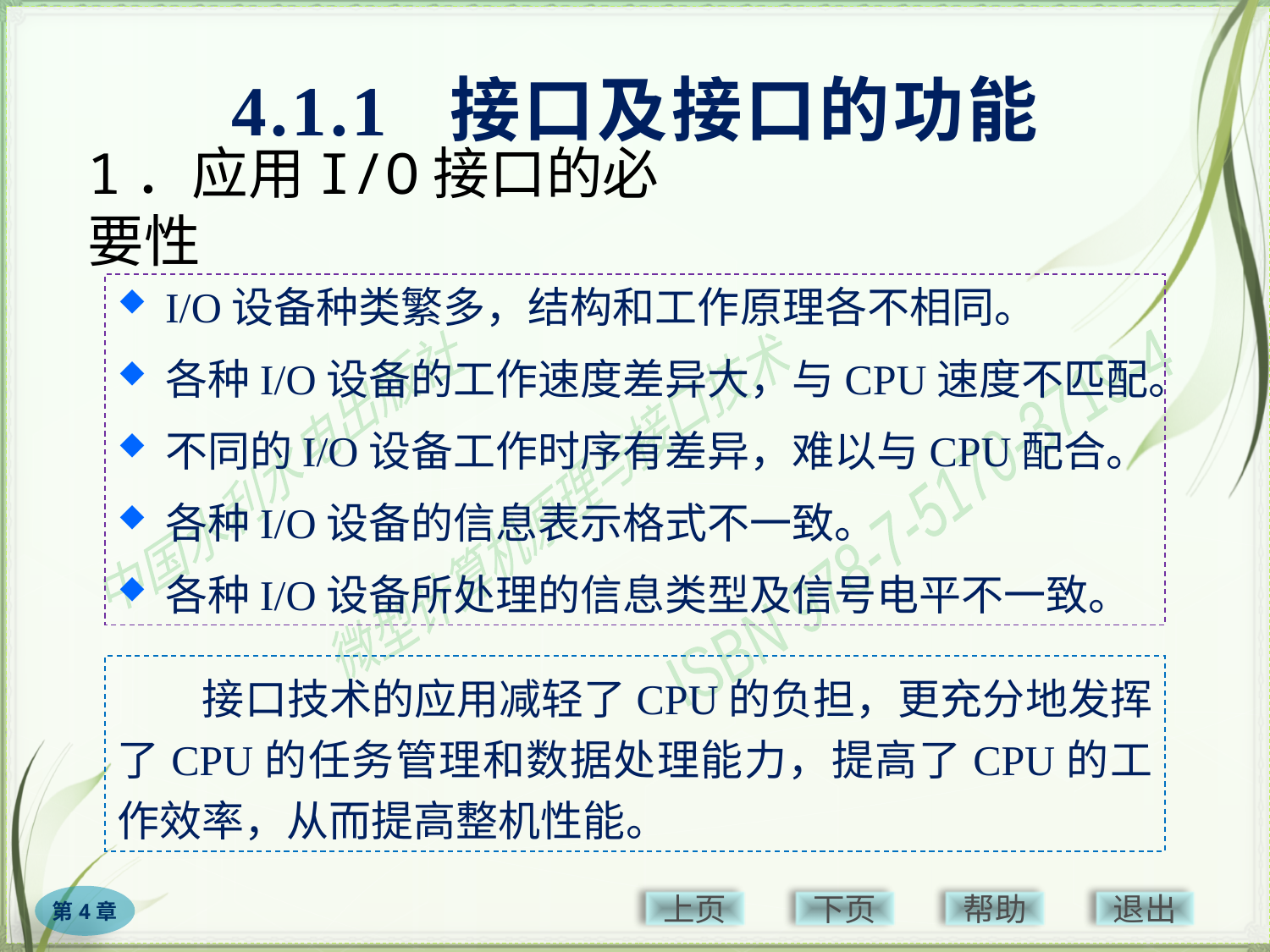

4.1.1  接口及接口的功能
# 1．应用I/O接口的必要性
I/O设备种类繁多，结构和工作原理各不相同。
各种I/O设备的工作速度差异大，与CPU速度不匹配。
不同的I/O设备工作时序有差异，难以与CPU配合。
各种I/O设备的信息表示格式不一致。
各种I/O设备所处理的信息类型及信号电平不一致。
　　接口技术的应用减轻了CPU的负担，更充分地发挥了CPU的任务管理和数据处理能力，提高了CPU的工作效率，从而提高整机性能。